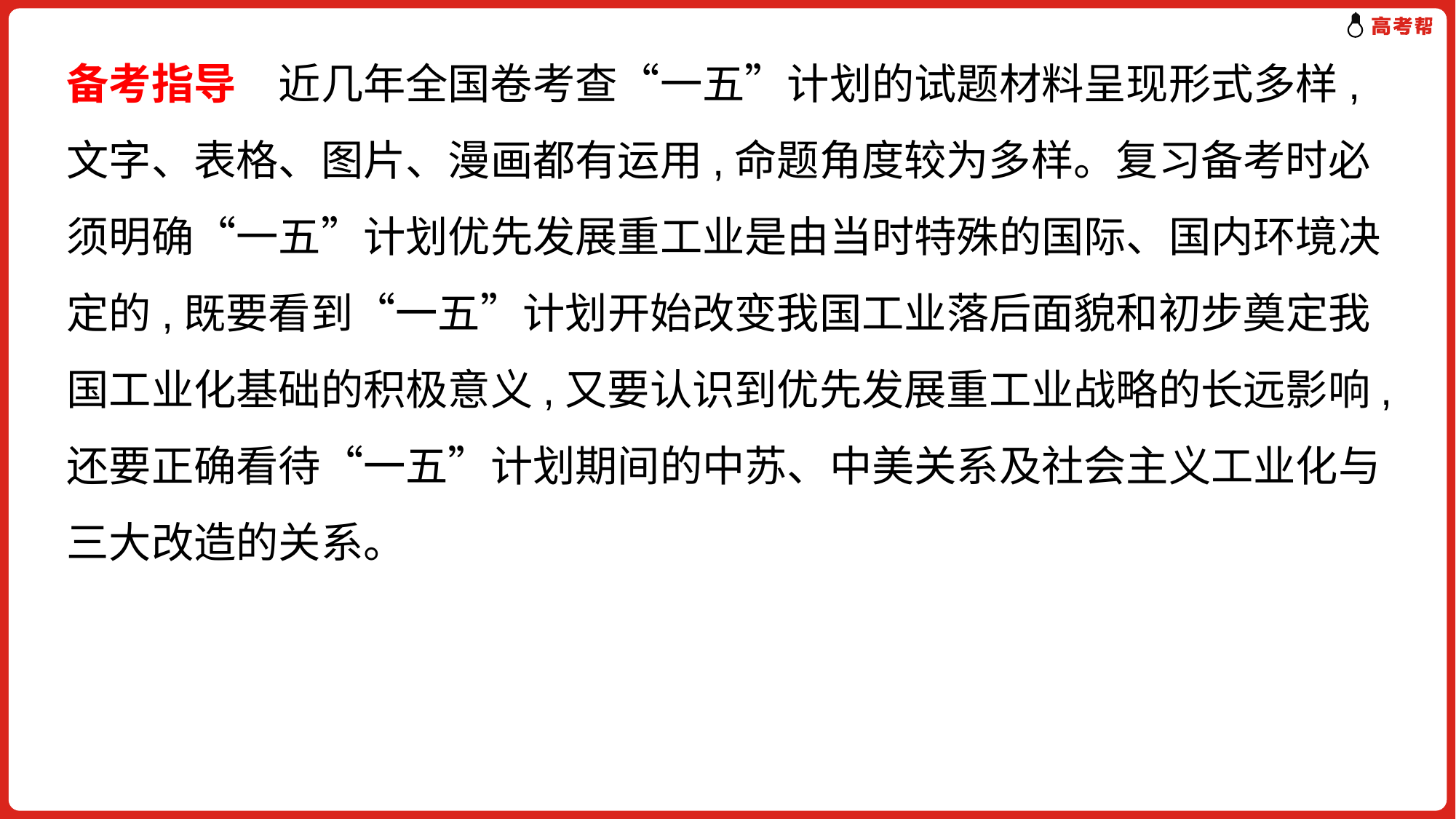

备考指导　近几年全国卷考查“一五”计划的试题材料呈现形式多样,文字、表格、图片、漫画都有运用,命题角度较为多样。复习备考时必须明确“一五”计划优先发展重工业是由当时特殊的国际、国内环境决定的,既要看到“一五”计划开始改变我国工业落后面貌和初步奠定我国工业化基础的积极意义,又要认识到优先发展重工业战略的长远影响,还要正确看待“一五”计划期间的中苏、中美关系及社会主义工业化与三大改造的关系。